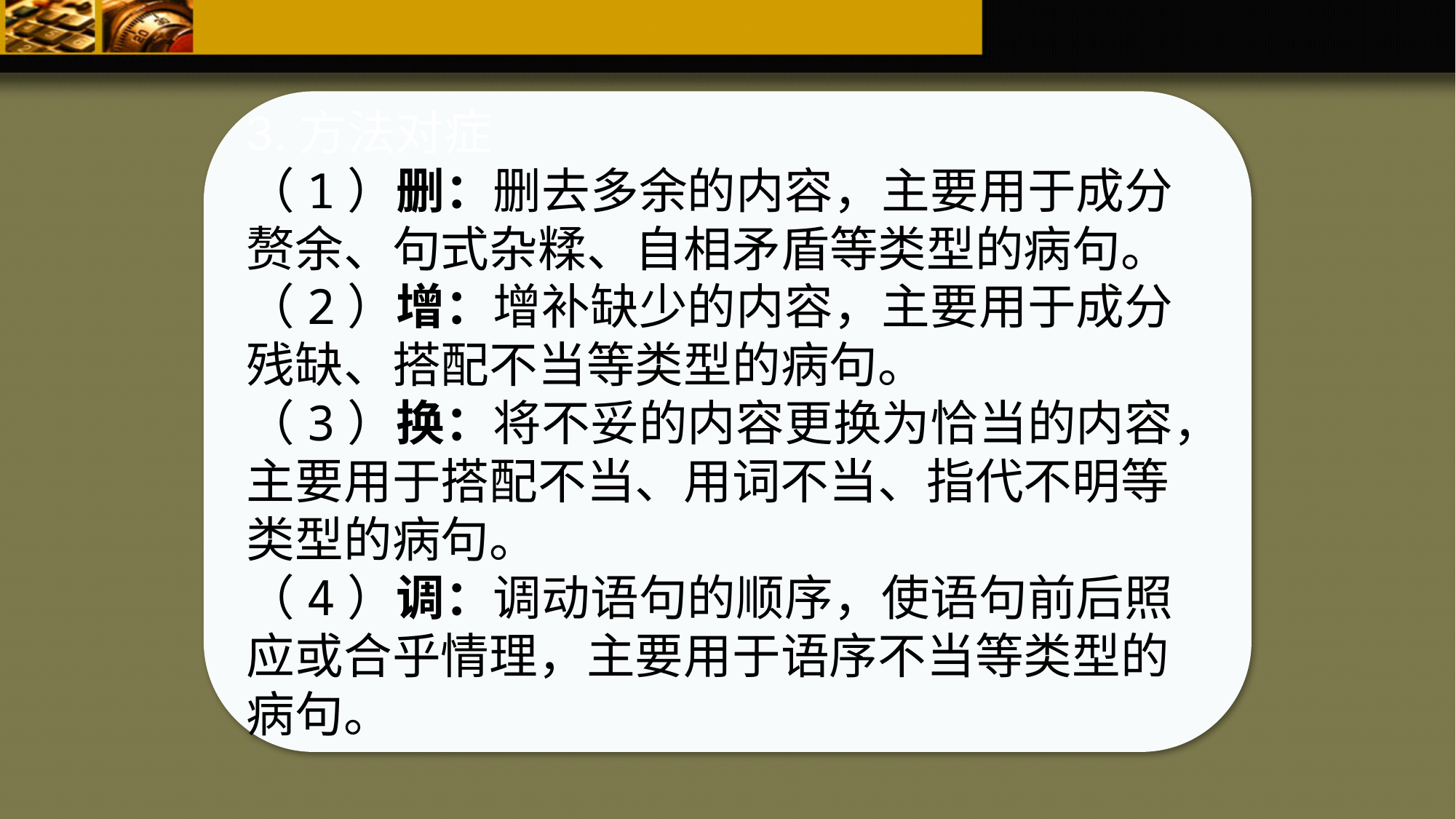

3.方法对症
（1）删：删去多余的内容，主要用于成分赘余、句式杂糅、自相矛盾等类型的病句。
（2）增：增补缺少的内容，主要用于成分残缺、搭配不当等类型的病句。
（3）换：将不妥的内容更换为恰当的内容，主要用于搭配不当、用词不当、指代不明等类型的病句。
（4）调：调动语句的顺序，使语句前后照应或合乎情理，主要用于语序不当等类型的病句。